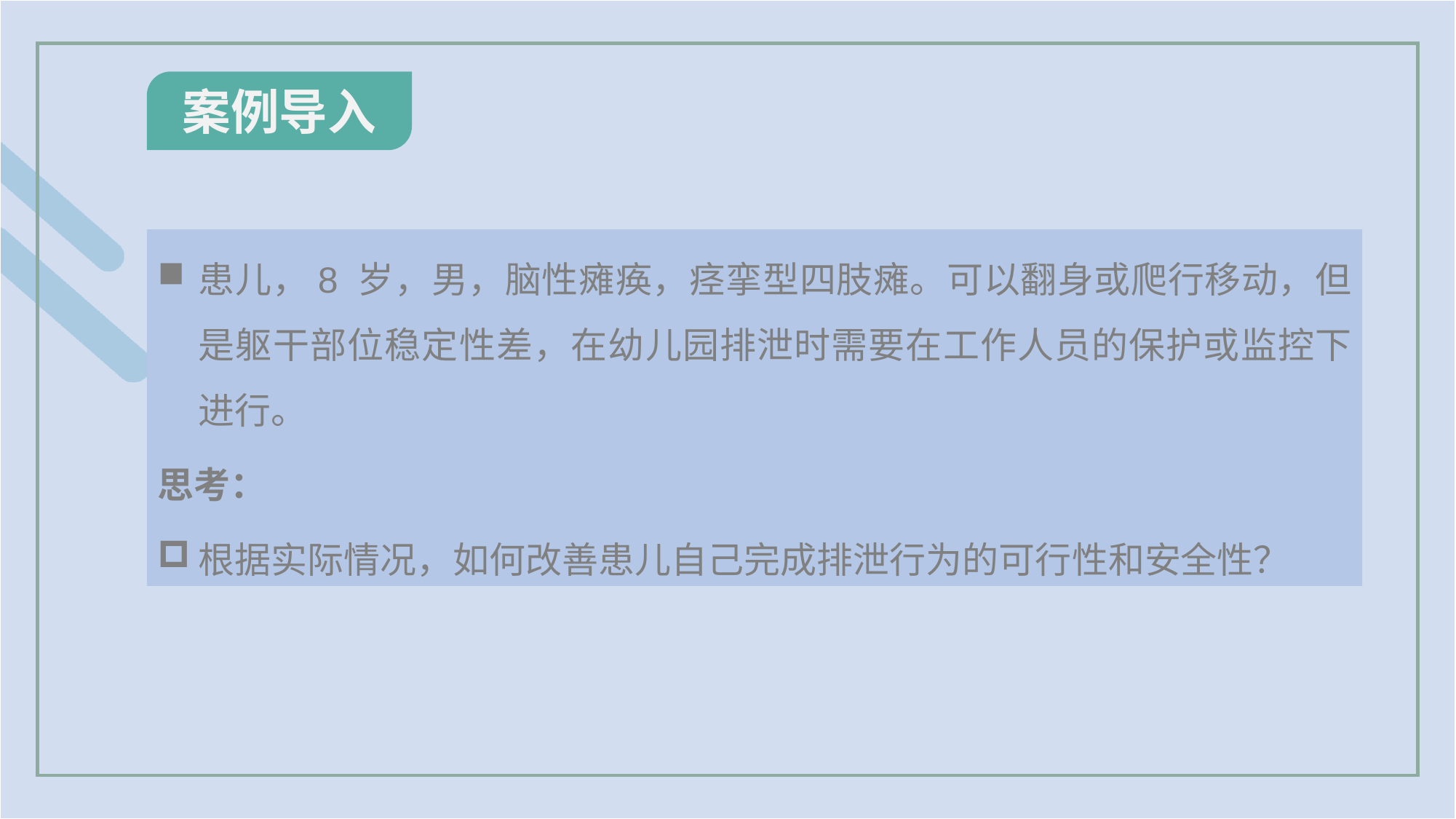

案例导入
患儿，8 岁，男，脑性瘫痪，痉挛型四肢瘫。可以翻身或爬行移动，但是躯干部位稳定性差，在幼儿园排泄时需要在工作人员的保护或监控下进行。
思考：
根据实际情况，如何改善患儿自己完成排泄行为的可行性和安全性？